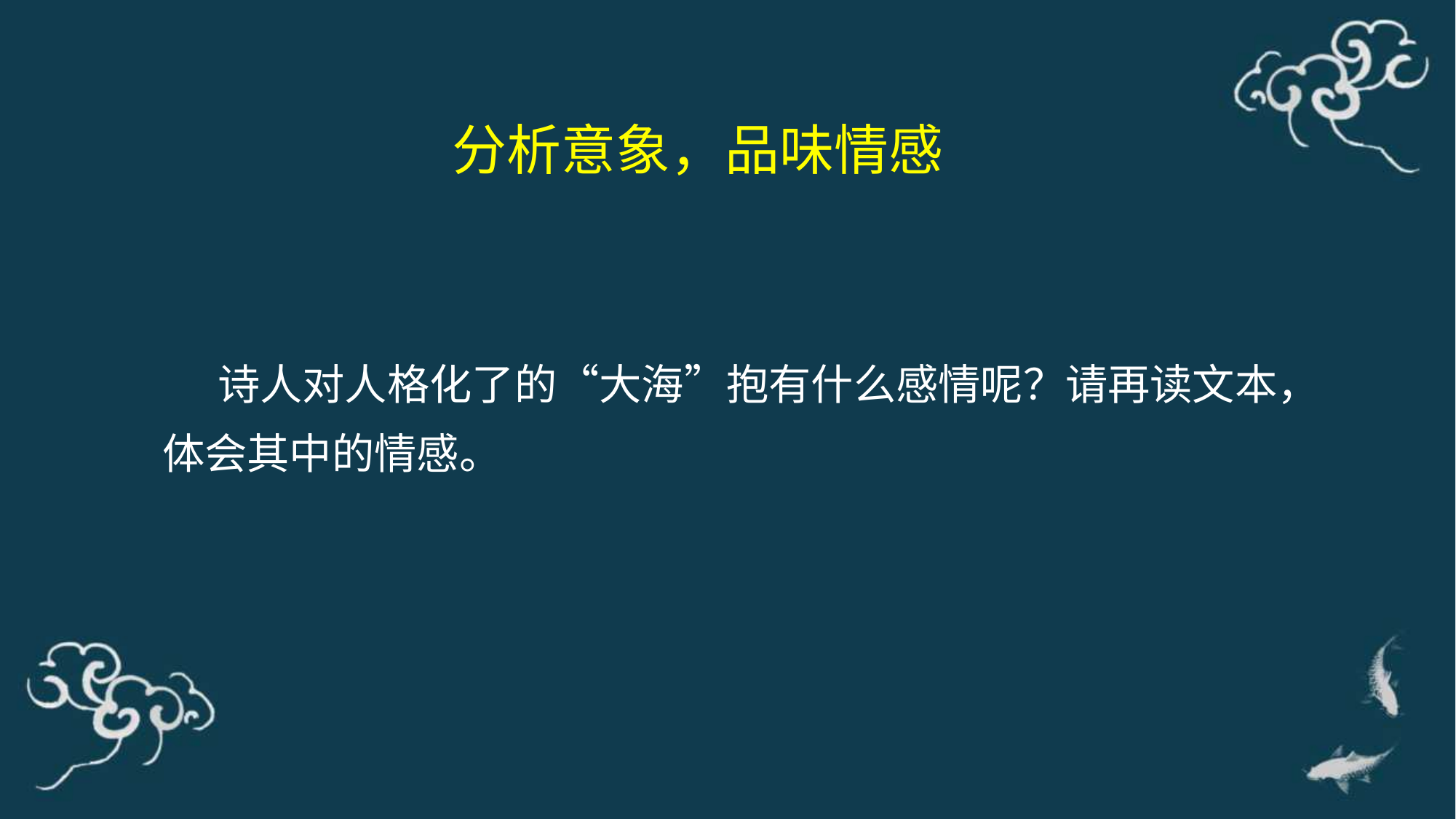

分析意象，品味情感
    诗人对人格化了的“大海”抱有什么感情呢？请再读文本，体会其中的情感。